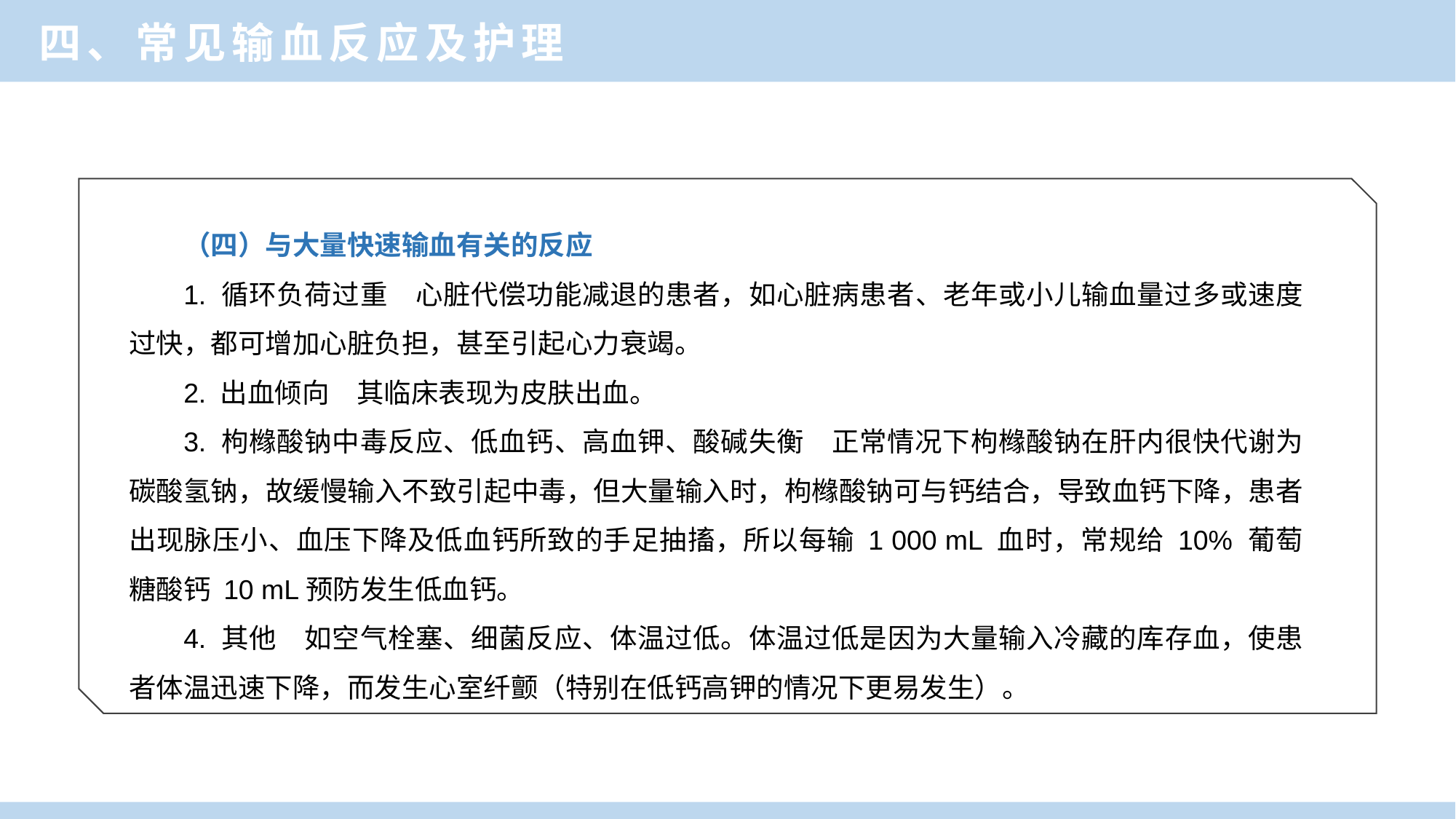

四、常见输血反应及护理

（四）与大量快速输血有关的反应
1. 循环负荷过重　心脏代偿功能减退的患者，如心脏病患者、老年或小儿输血量过多或速度过快，都可增加心脏负担，甚至引起心力衰竭。
2. 出血倾向　其临床表现为皮肤出血。
3. 枸橼酸钠中毒反应、低血钙、高血钾、酸碱失衡　正常情况下枸橼酸钠在肝内很快代谢为碳酸氢钠，故缓慢输入不致引起中毒，但大量输入时，枸橼酸钠可与钙结合，导致血钙下降，患者出现脉压小、血压下降及低血钙所致的手足抽搐，所以每输 1 000 mL 血时，常规给 10% 葡萄糖酸钙 10 mL预防发生低血钙。
4. 其他　如空气栓塞、细菌反应、体温过低。体温过低是因为大量输入冷藏的库存血，使患者体温迅速下降，而发生心室纤颤（特别在低钙高钾的情况下更易发生）。